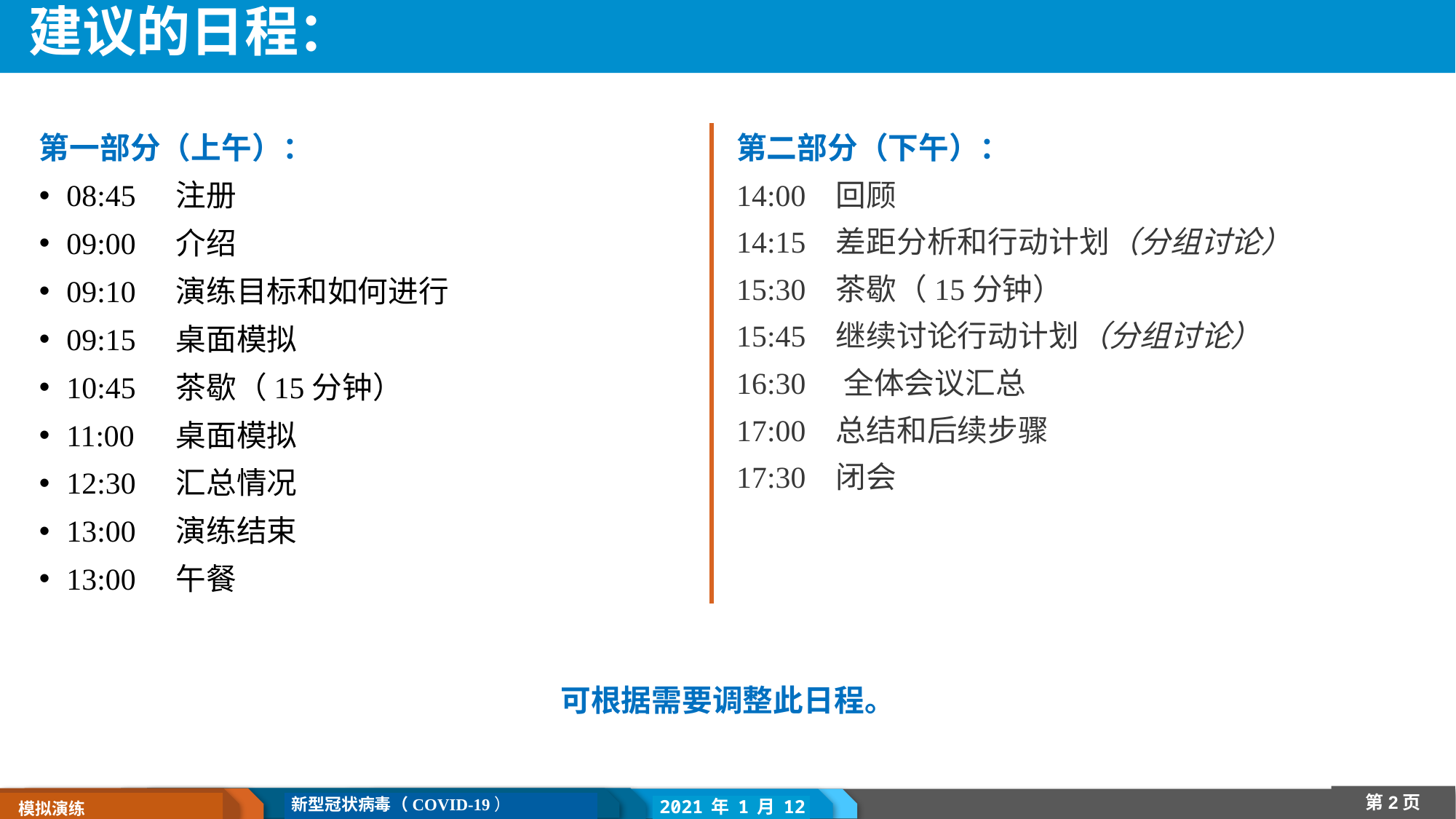

# 建议的日程：
第一部分（上午）：
08:45	注册
09:00	介绍
09:10	演练目标和如何进行
09:15	桌面模拟
10:45	茶歇（15分钟）
11:00	桌面模拟
12:30	汇总情况
13:00	演练结束
13:00	午餐
第二部分（下午）：
14:00   回顾
14:15   差距分析和行动计划（分组讨论）
15:30   茶歇（15分钟）
15:45   继续讨论行动计划（分组讨论）
16:30	全体会议汇总
17:00   总结和后续步骤
17:30   闭会

可根据需要调整此日程。
10 January 2021
第2页
新型冠状病毒（COVID-19）
  模拟演练
2021年1月12日